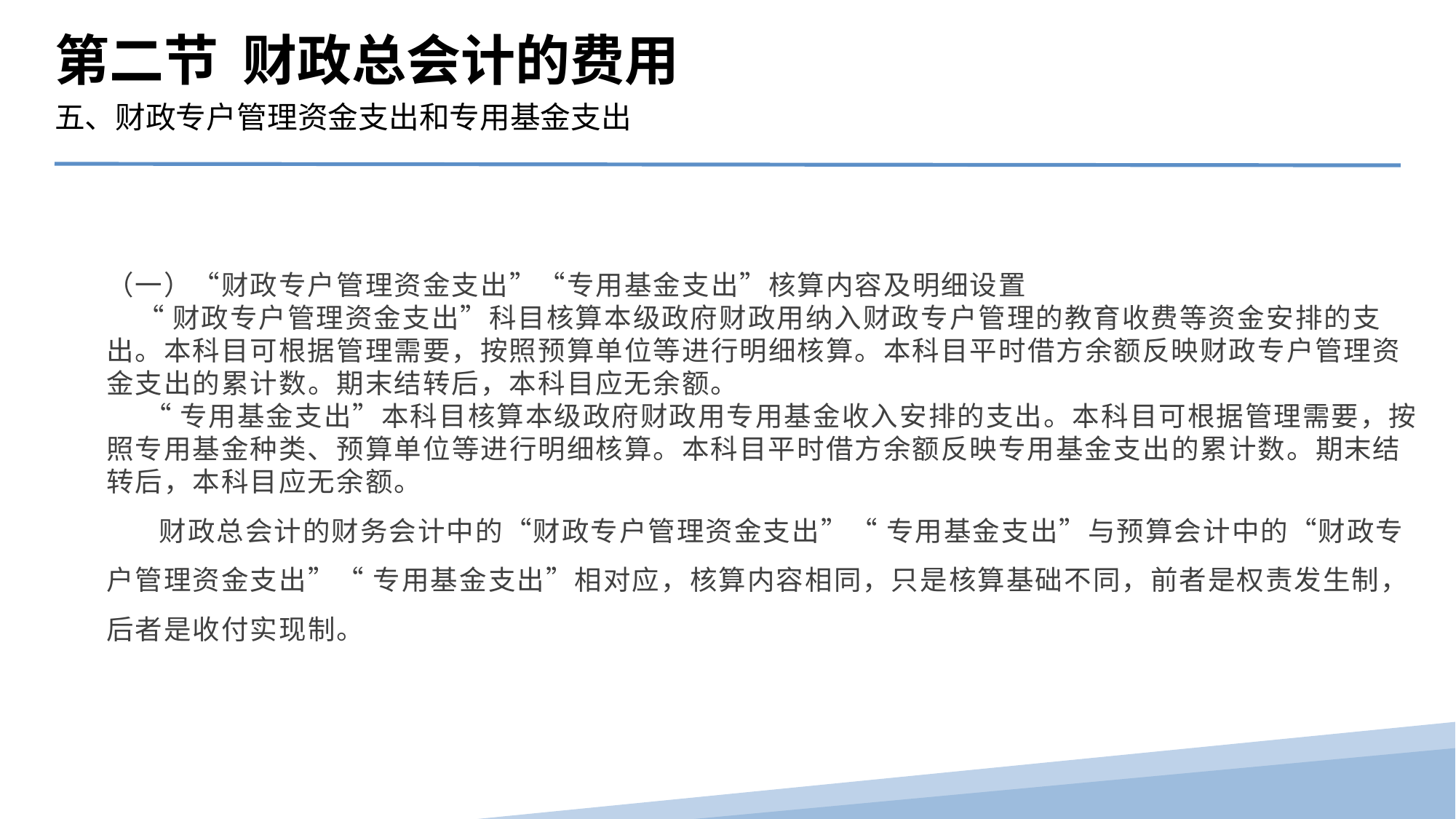

第二节  财政总会计的费用
五、财政专户管理资金支出和专用基金支出
（一）“财政专户管理资金支出”“专用基金支出”核算内容及明细设置
    “财政专户管理资金支出”科目核算本级政府财政用纳入财政专户管理的教育收费等资金安排的支出。本科目可根据管理需要，按照预算单位等进行明细核算。本科目平时借方余额反映财政专户管理资金支出的累计数。期末结转后，本科目应无余额。
     “专用基金支出”本科目核算本级政府财政用专用基金收入安排的支出。本科目可根据管理需要，按照专用基金种类、预算单位等进行明细核算。本科目平时借方余额反映专用基金支出的累计数。期末结转后，本科目应无余额。
      财政总会计的财务会计中的“财政专户管理资金支出”“ 专用基金支出”与预算会计中的“财政专户管理资金支出”“ 专用基金支出”相对应，核算内容相同，只是核算基础不同，前者是权责发生制，后者是收付实现制。